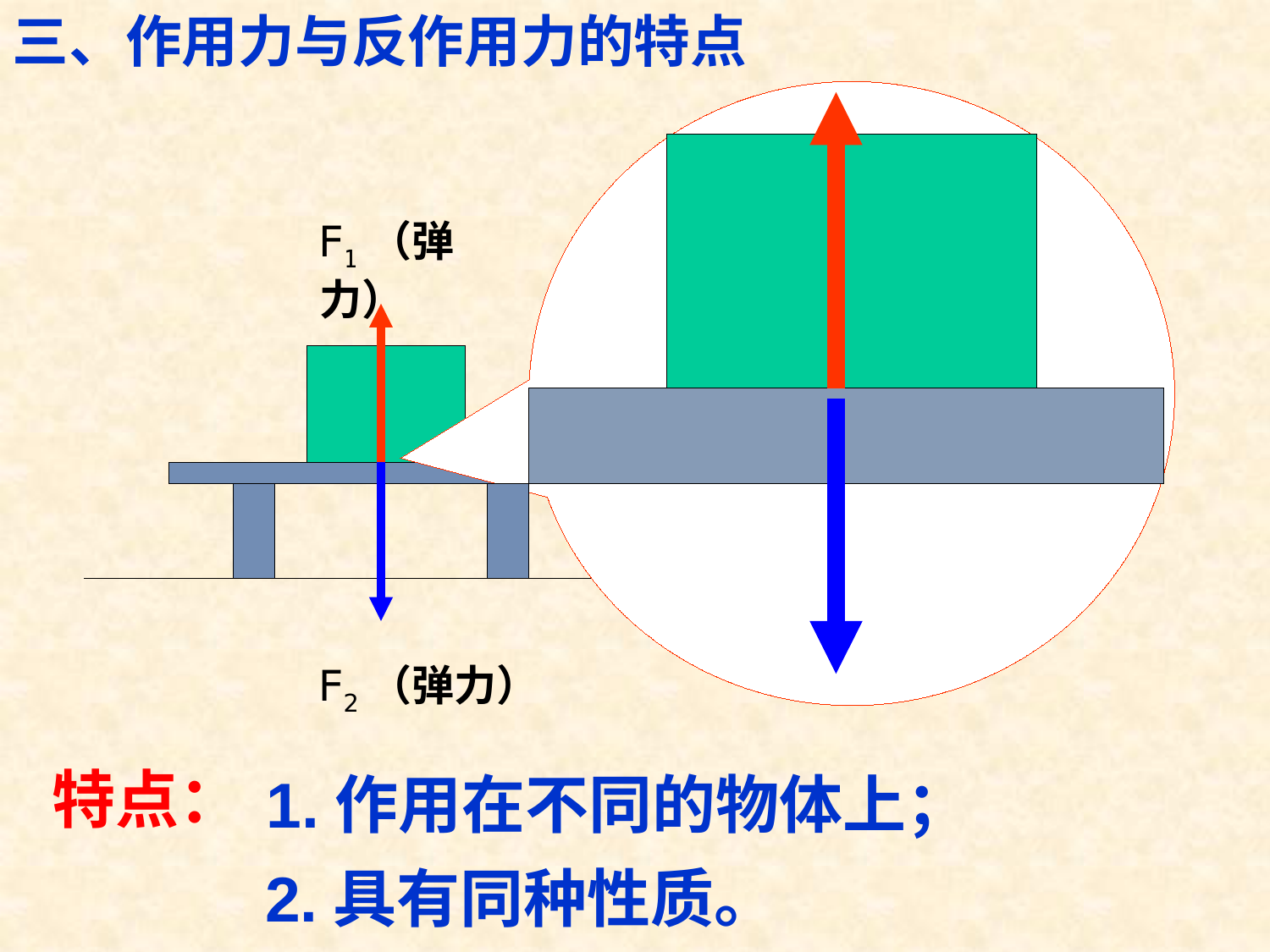

三、作用力与反作用力的特点

F1（弹力）

F2（弹力）
特点：
1.作用在不同的物体上；
2.具有同种性质。